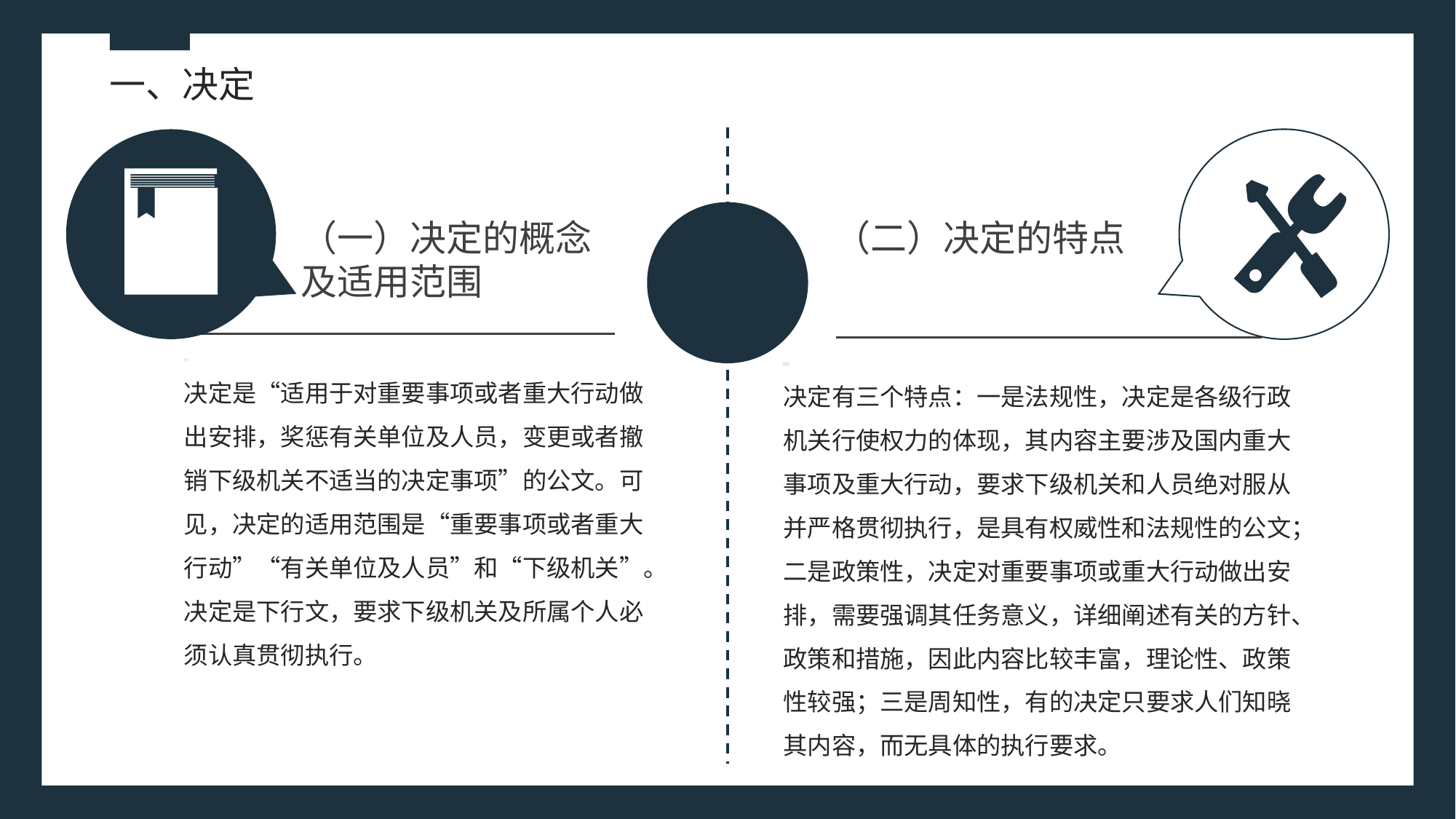

一、决定

（一）决定的概念及适用范围
（二）决定的特点
决定是“适用于对重要事项或者重大行动做出安排，奖惩有关单位及人员，变更或者撤销下级机关不适当的决定事项”的公文。可见，决定的适用范围是“重要事项或者重大行动”“有关单位及人员”和“下级机关”。决定是下行文，要求下级机关及所属个人必须认真贯彻执行。
决定有三个特点：一是法规性，决定是各级行政机关行使权力的体现，其内容主要涉及国内重大事项及重大行动，要求下级机关和人员绝对服从并严格贯彻执行，是具有权威性和法规性的公文；二是政策性，决定对重要事项或重大行动做出安排，需要强调其任务意义，详细阐述有关的方针、政策和措施，因此内容比较丰富，理论性、政策性较强；三是周知性，有的决定只要求人们知晓其内容，而无具体的执行要求。